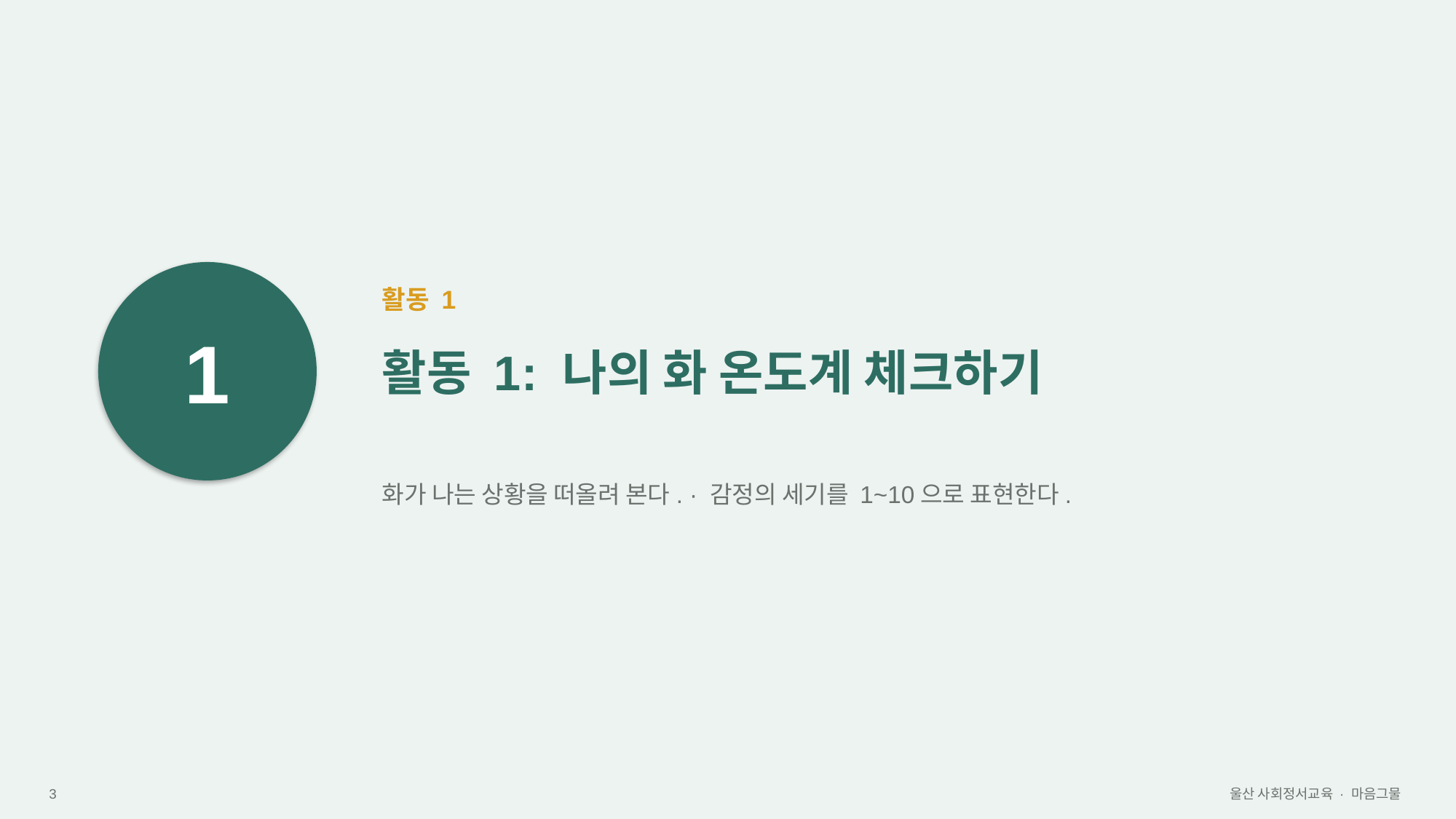

1
활동 1
활동 1: 나의 화 온도계 체크하기
화가 나는 상황을 떠올려 본다. · 감정의 세기를 1~10으로 표현한다.
3
울산 사회정서교육 · 마음그물